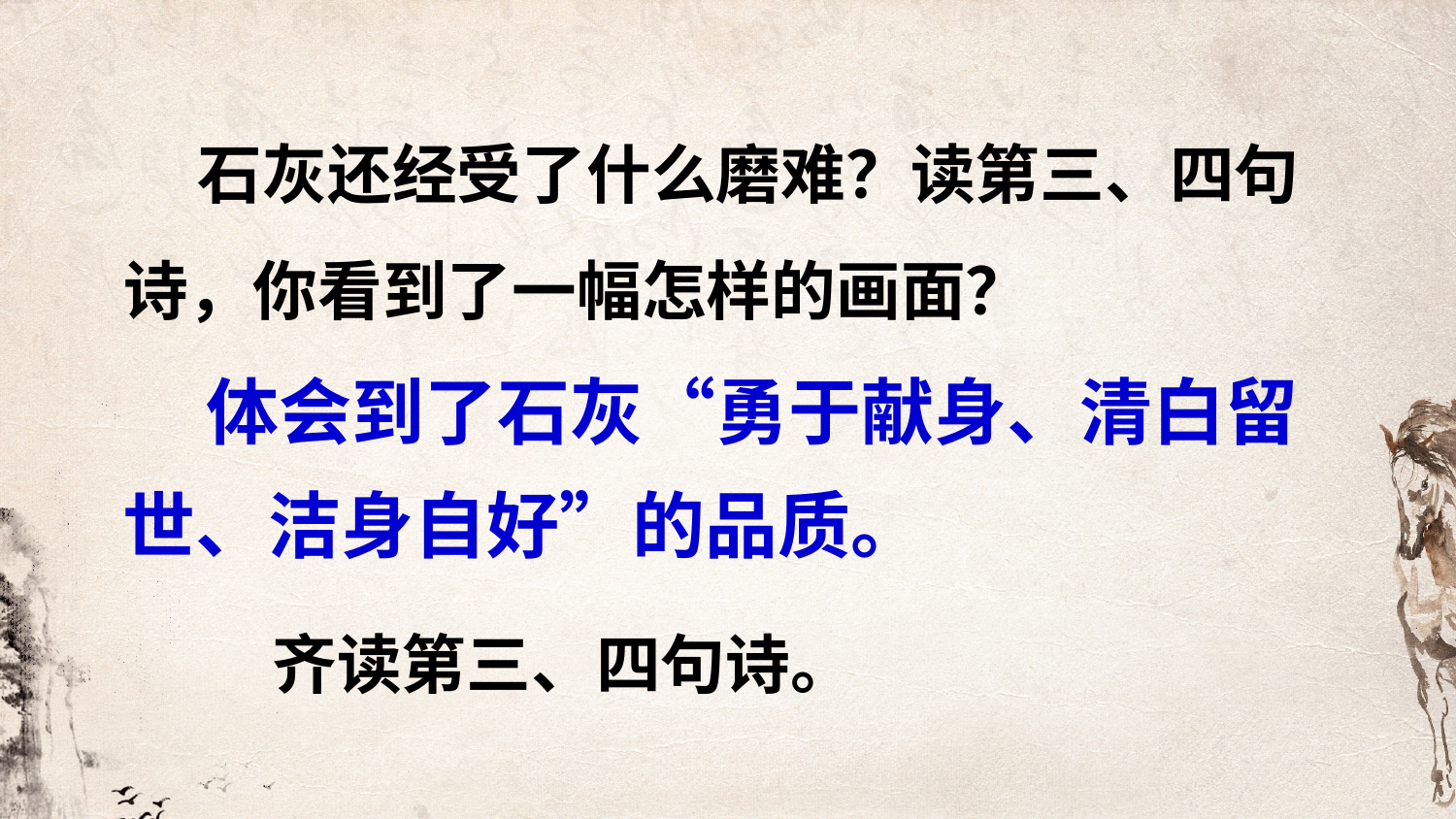

石灰还经受了什么磨难？读第三、四句诗，你看到了一幅怎样的画面？
    体会到了石灰“勇于献身、清白留世、洁身自好”的品质。
齐读第三、四句诗。